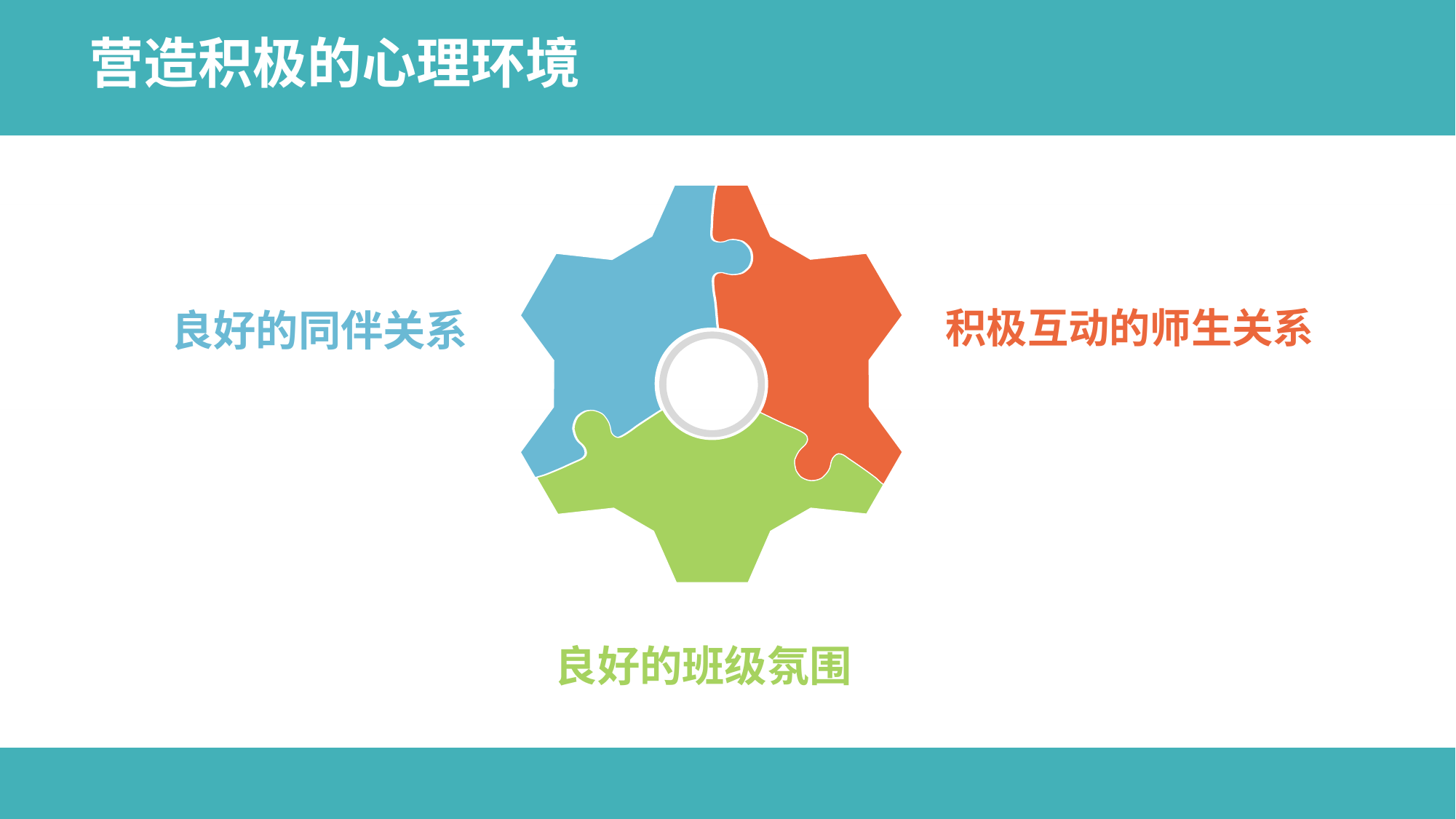

营造积极的心理环境

积极互动的师生关系
良好的同伴关系
良好的班级氛围